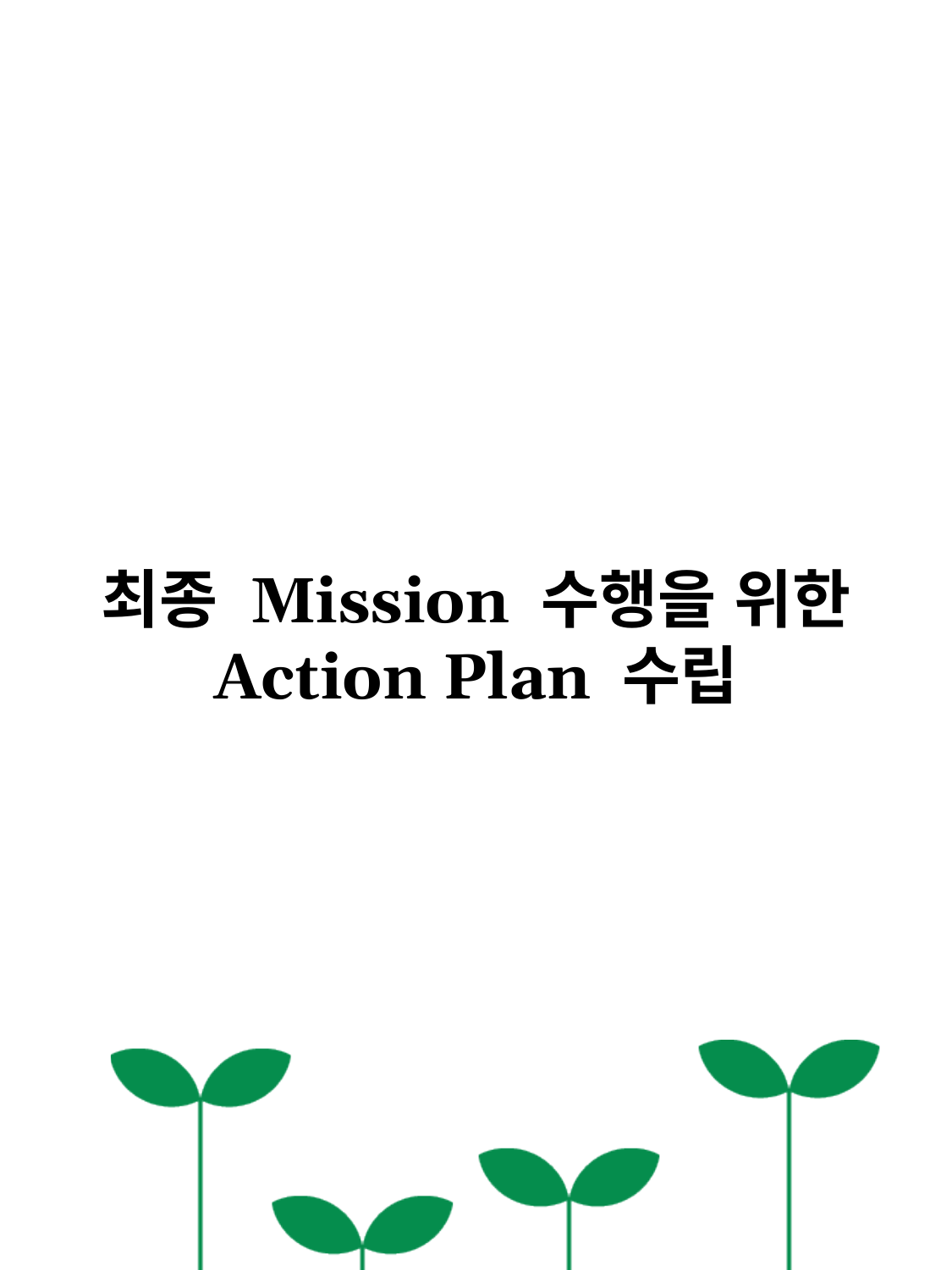

최종 Mission 수행을 위한
Action Plan 수립